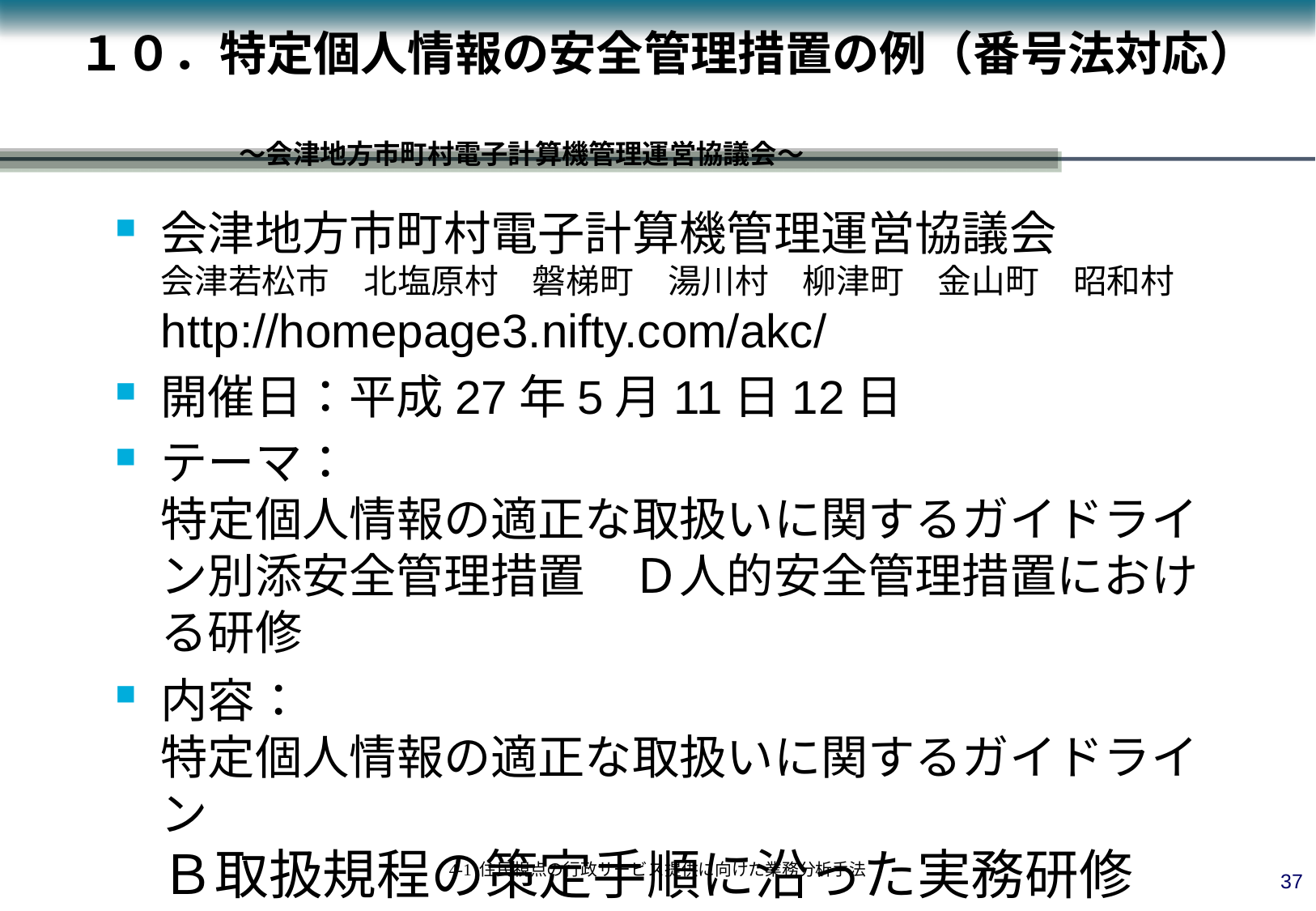

１０．特定個人情報の安全管理措置の例（番号法対応）　
　　　　　　～会津地方市町村電子計算機管理運営協議会～
会津地方市町村電子計算機管理運営協議会
会津若松市　北塩原村　磐梯町　湯川村　柳津町　金山町　昭和村
http://homepage3.nifty.com/akc/
開催日：平成27年5月11日12日
テーマ：
特定個人情報の適正な取扱いに関するガイドライン別添安全管理措置　Ｄ人的安全管理措置における研修
内容：
特定個人情報の適正な取扱いに関するガイドライン
Ｂ取扱規程の策定手順に沿った実務研修
37
4-1 住民視点の行政サービス提供に向けた業務分析手法